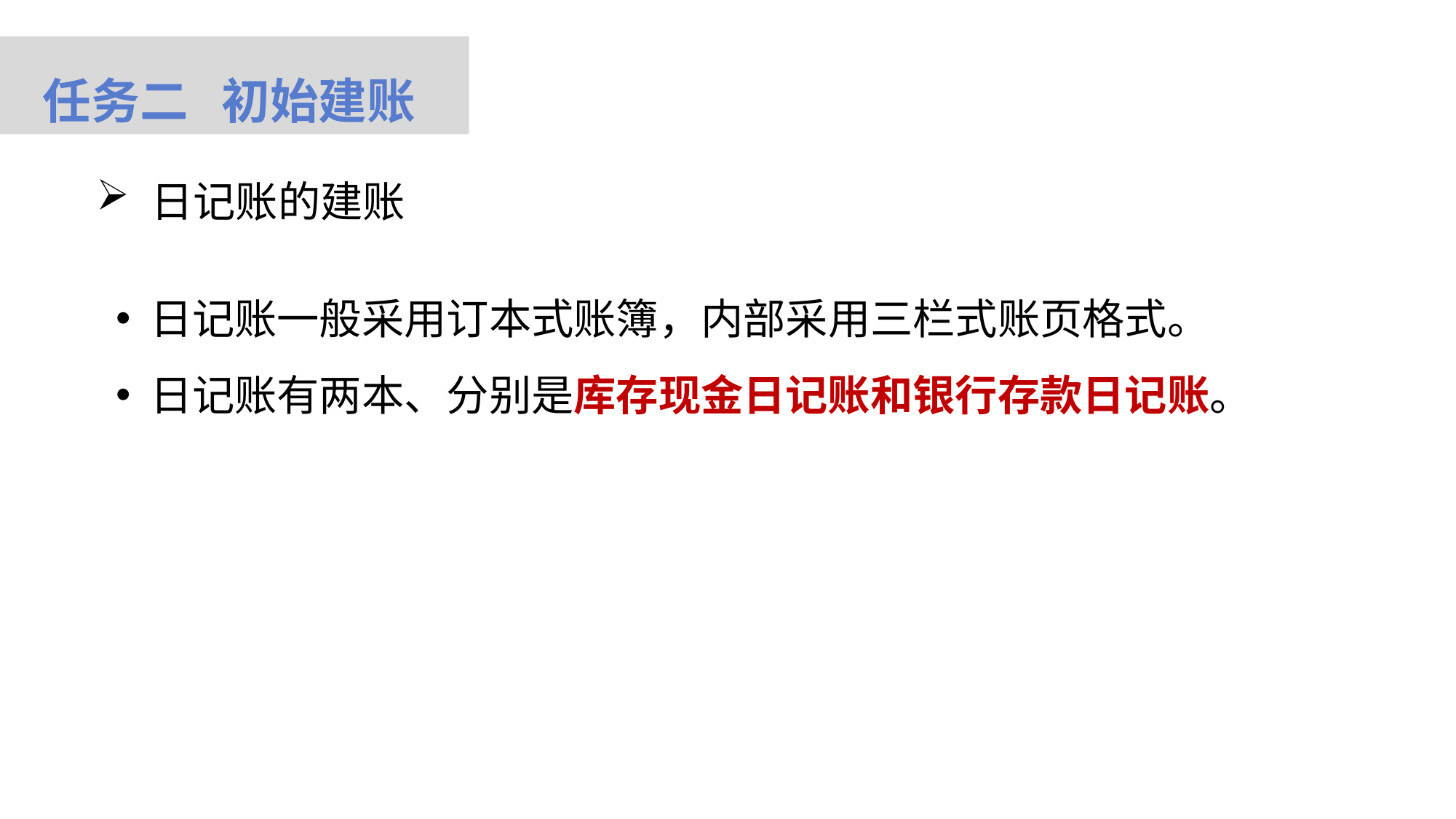

任务二   初始建账

日记账的建账
日记账一般采用订本式账簿，内部采用三栏式账页格式。
日记账有两本、分别是库存现金日记账和银行存款日记账。

13